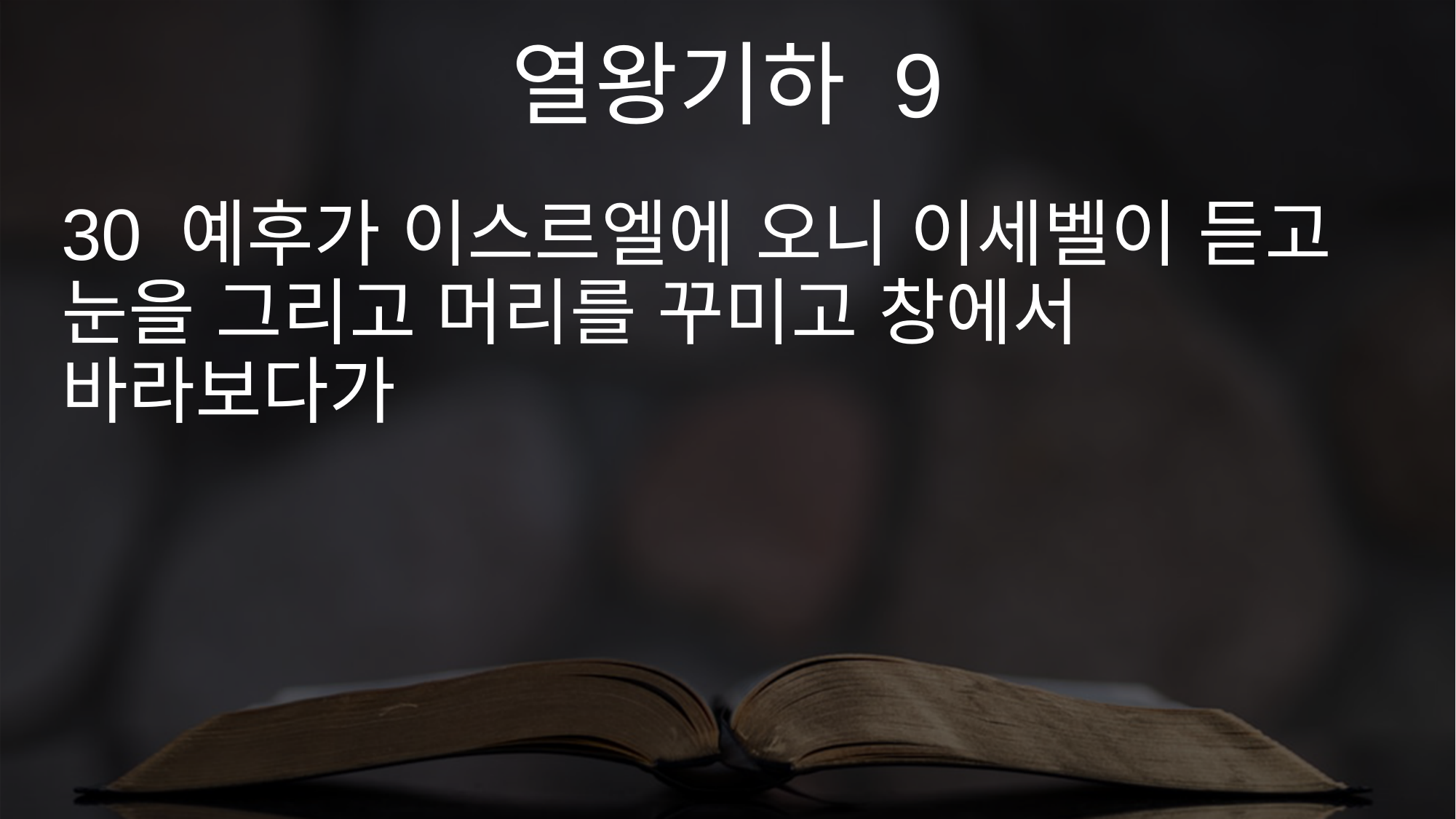

열왕기하 9
30 예후가 이스르엘에 오니 이세벨이 듣고 눈을 그리고 머리를 꾸미고 창에서 바라보다가